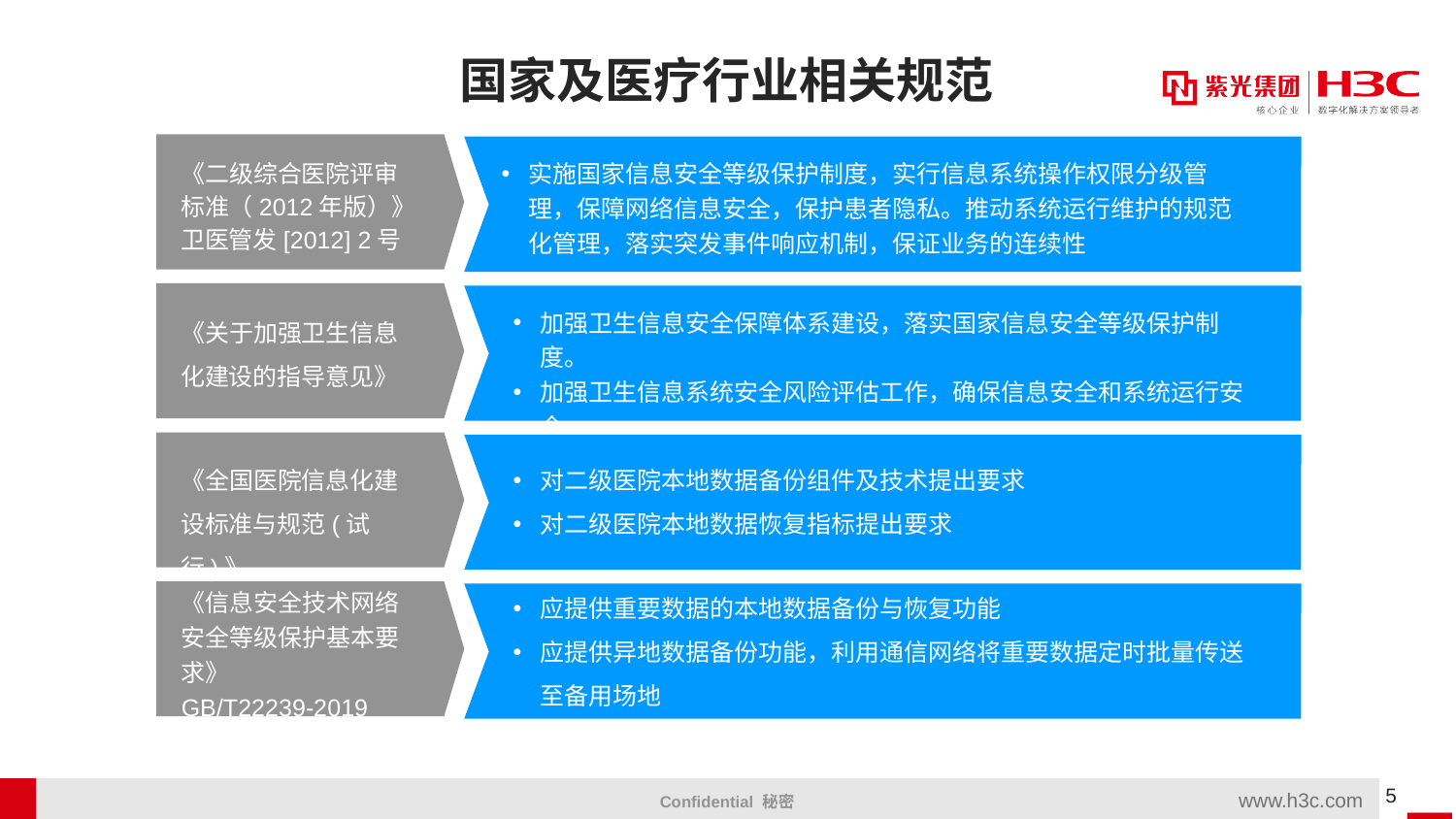

# 国家及医疗行业相关规范

实施国家信息安全等级保护制度，实行信息系统操作权限分级管理，保障网络信息安全，保护患者隐私。推动系统运行维护的规范化管理，落实突发事件响应机制，保证业务的连续性
《二级综合医院评审标准（2012年版）》
卫医管发[2012] 2号

加强卫生信息安全保障体系建设，落实国家信息安全等级保护制度。
加强卫生信息系统安全风险评估工作，确保信息安全和系统运行安全。
《关于加强卫生信息化建设的指导意见》

《全国医院信息化建设标准与规范(试行)》
对二级医院本地数据备份组件及技术提出要求
对二级医院本地数据恢复指标提出要求
应提供重要数据的本地数据备份与恢复功能
应提供异地数据备份功能，利用通信网络将重要数据定时批量传送至备用场地
《信息安全技术网络安全等级保护基本要求》
GB/T22239-2019